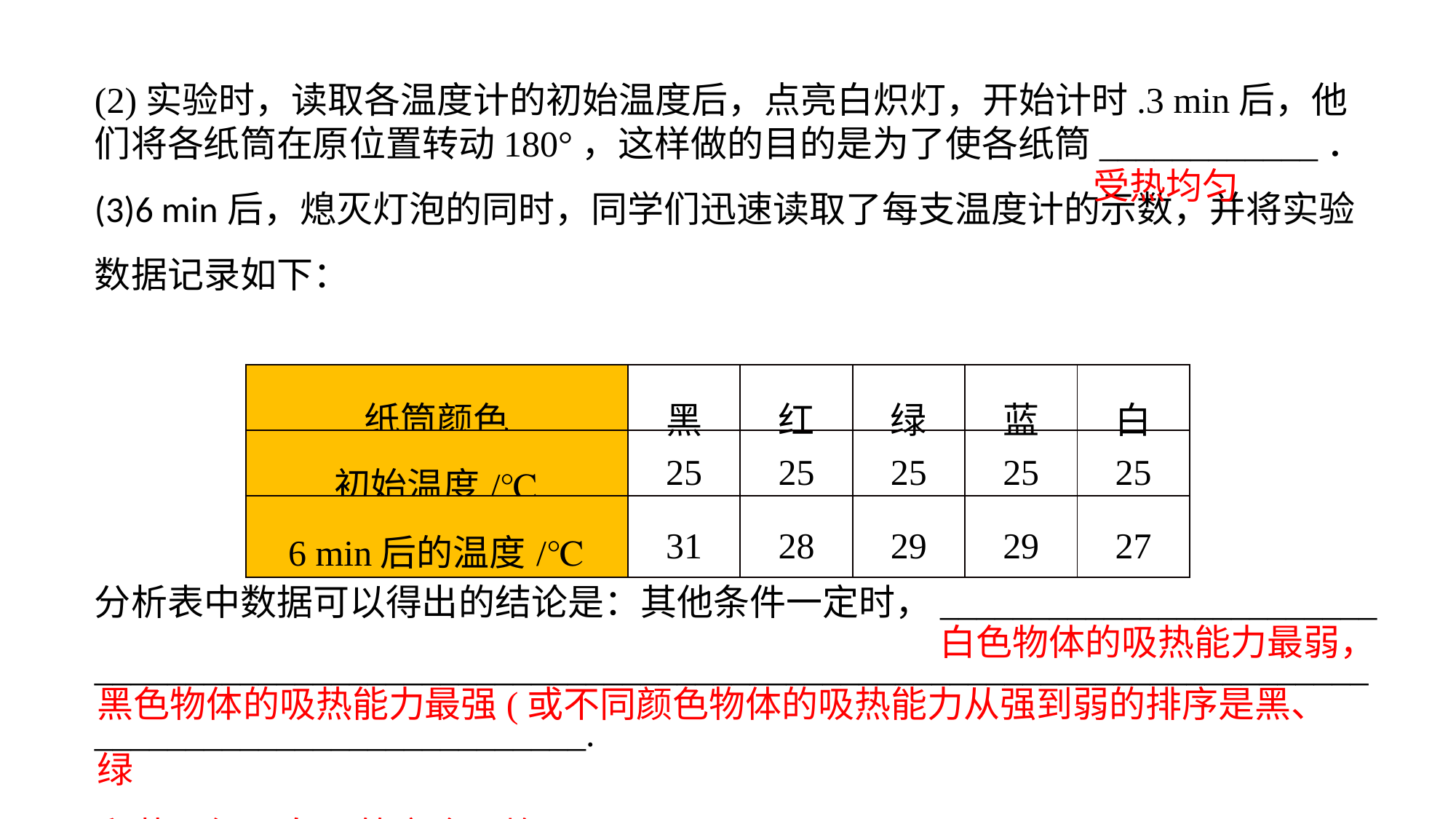

(2)实验时，读取各温度计的初始温度后，点亮白炽灯，开始计时.3 min后，他们将各纸筒在原位置转动180°，这样做的目的是为了使各纸筒____________．(3)6 min后，熄灭灯泡的同时，同学们迅速读取了每支温度计的示数，并将实验数据记录如下：

分析表中数据可以得出的结论是：其他条件一定时，________________________
_________________________________________________________________________________________________.
受热均匀
| 纸筒颜色 | 黑 | 红 | 绿 | 蓝 | 白 |
| --- | --- | --- | --- | --- | --- |
| 初始温度/℃ | 25 | 25 | 25 | 25 | 25 |
| 6 min后的温度/℃ | 31 | 28 | 29 | 29 | 27 |
白色物体的吸热能力最弱，
黑色物体的吸热能力最强(或不同颜色物体的吸热能力从强到弱的排序是黑、绿
和蓝、红、白)(答案合理均可)